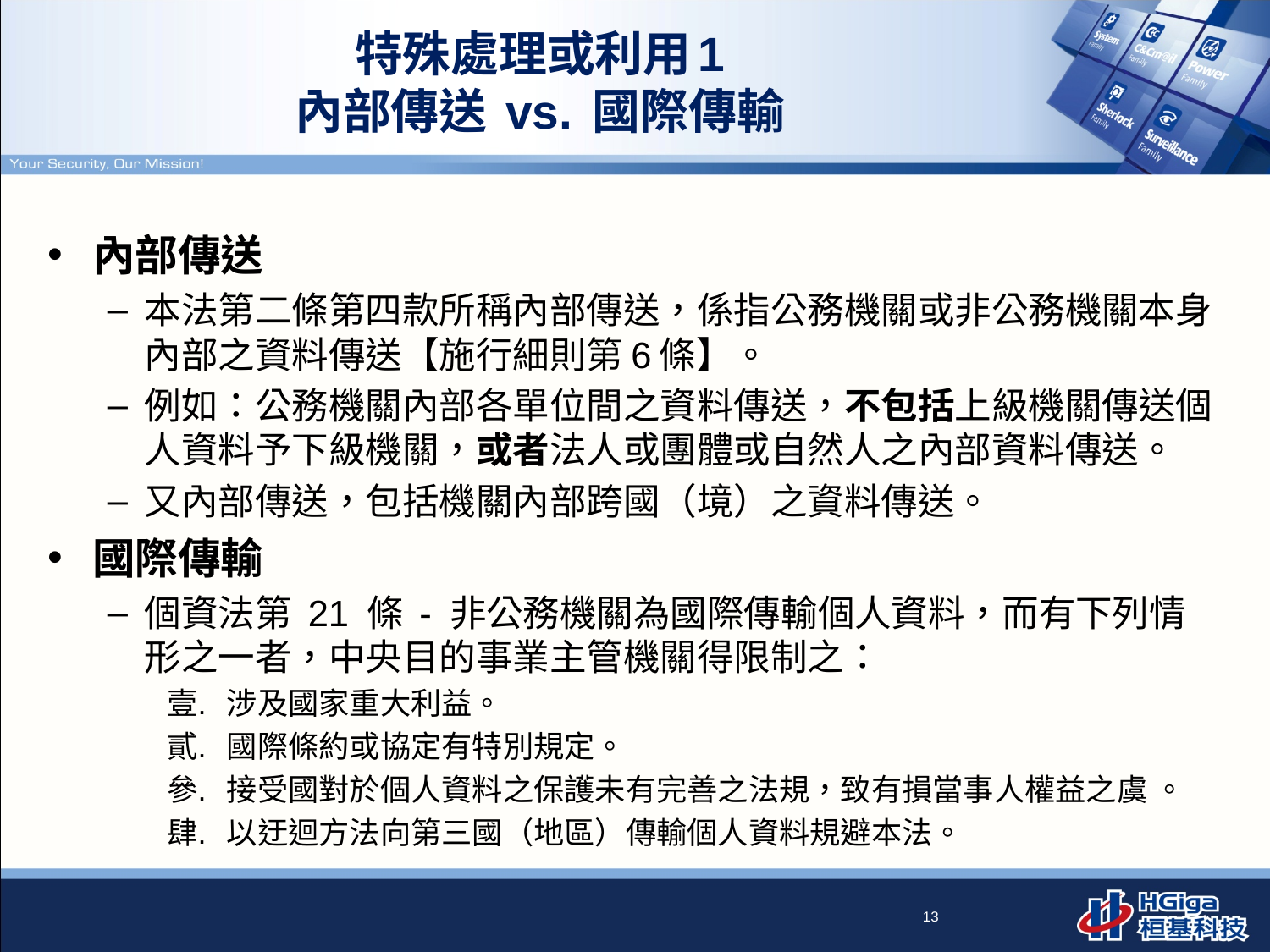

# 特殊處理或利用1 內部傳送 vs. 國際傳輸
內部傳送
本法第二條第四款所稱內部傳送，係指公務機關或非公務機關本身內部之資料傳送【施行細則第6條】。
例如：公務機關內部各單位間之資料傳送，不包括上級機關傳送個人資料予下級機關，或者法人或團體或自然人之內部資料傳送。
又內部傳送，包括機關內部跨國（境）之資料傳送。
國際傳輸
個資法第 21 條 - 非公務機關為國際傳輸個人資料，而有下列情形之一者，中央目的事業主管機關得限制之：
涉及國家重大利益。
國際條約或協定有特別規定。
接受國對於個人資料之保護未有完善之法規，致有損當事人權益之虞 。
以迂迴方法向第三國（地區）傳輸個人資料規避本法。

13